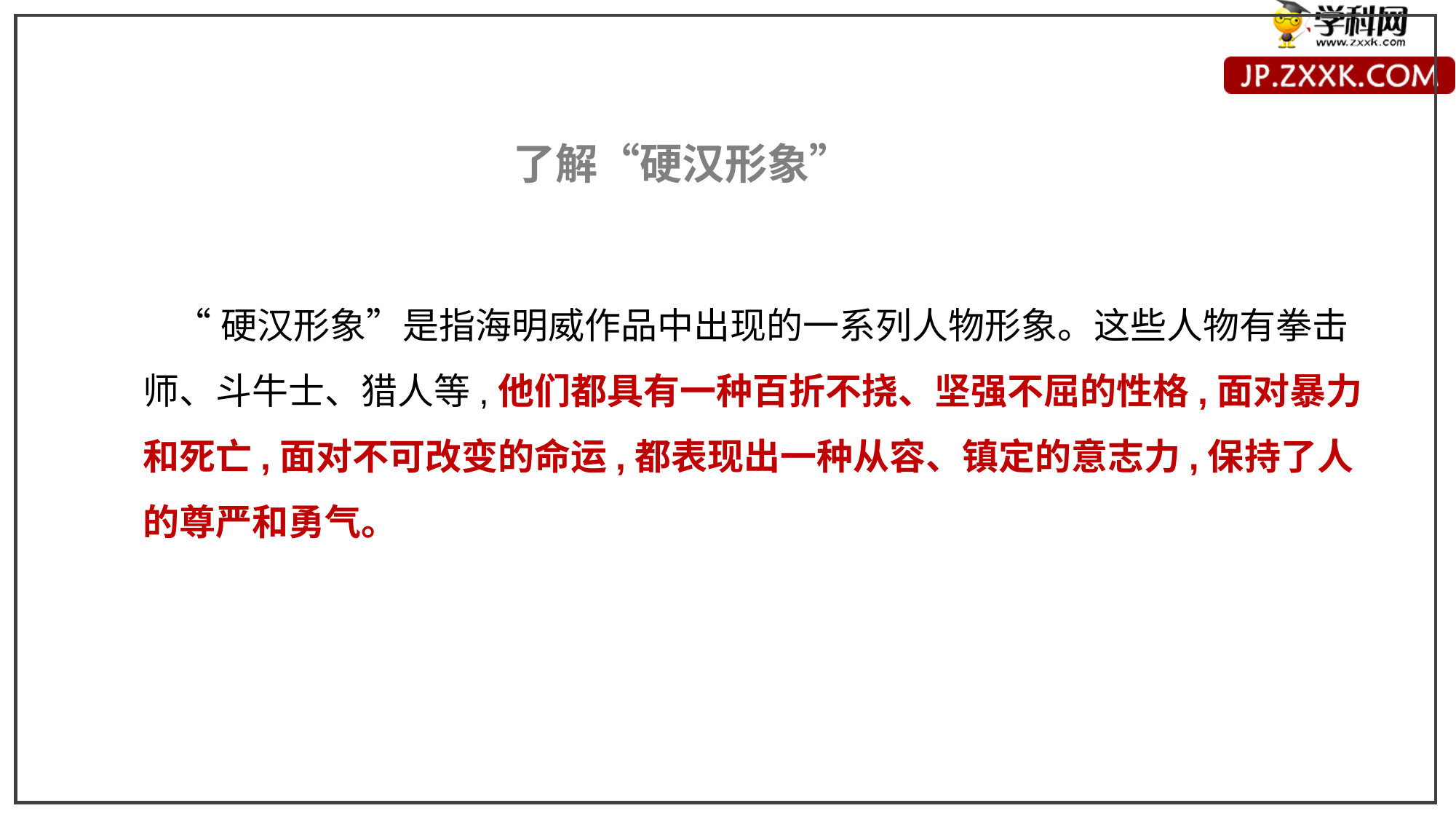

了解“硬汉形象”
    “硬汉形象”是指海明威作品中出现的一系列人物形象。这些人物有拳击师、斗牛士、猎人等,他们都具有一种百折不挠、坚强不屈的性格,面对暴力和死亡,面对不可改变的命运,都表现出一种从容、镇定的意志力,保持了人的尊严和勇气。